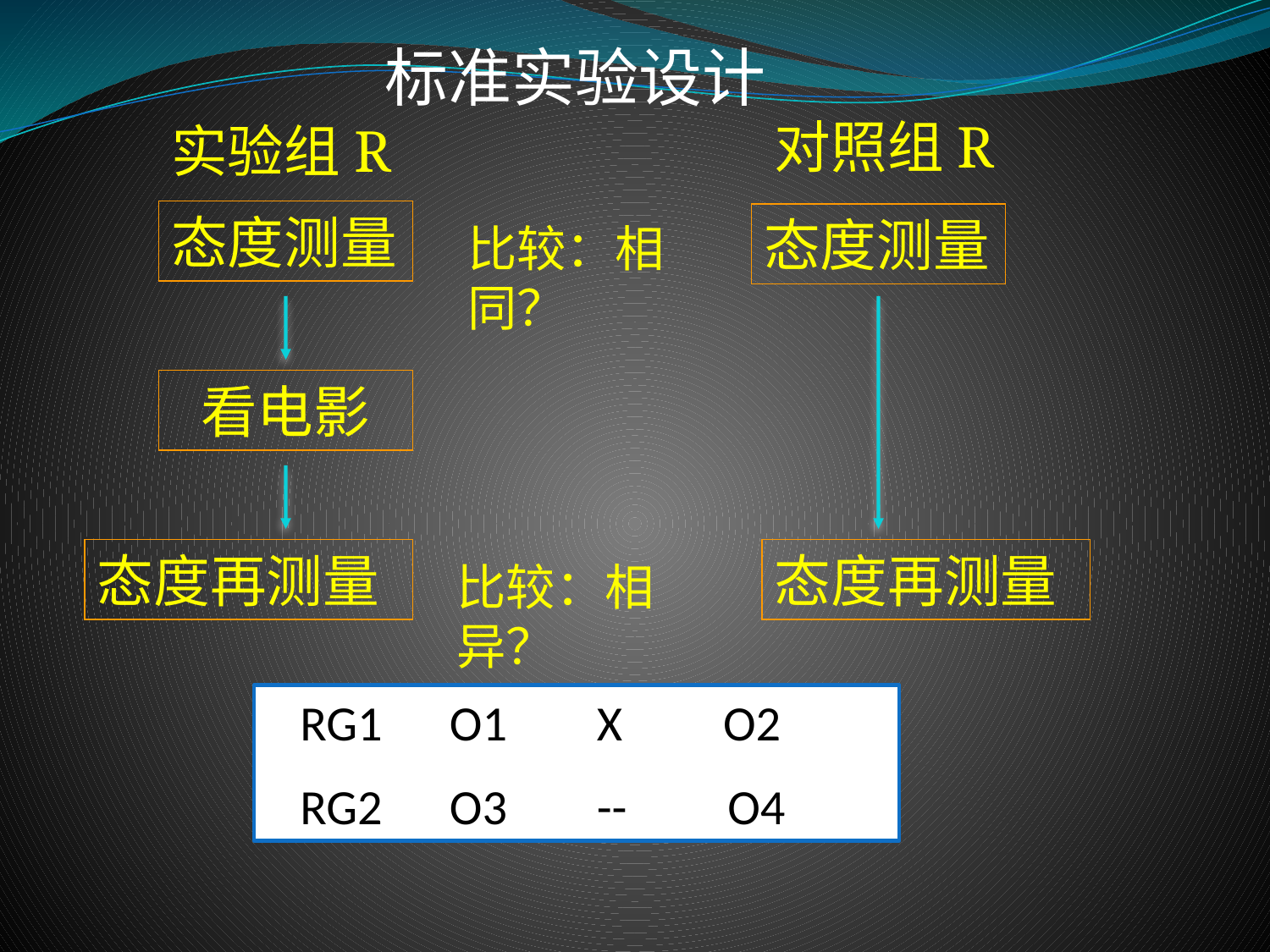

标准实验设计
对照组R
实验组R
态度测量
态度测量
比较：相同？

看电影

态度再测量
态度再测量
比较：相异？
   RG1      O1        X         O2
   RG2      O3        --         O4